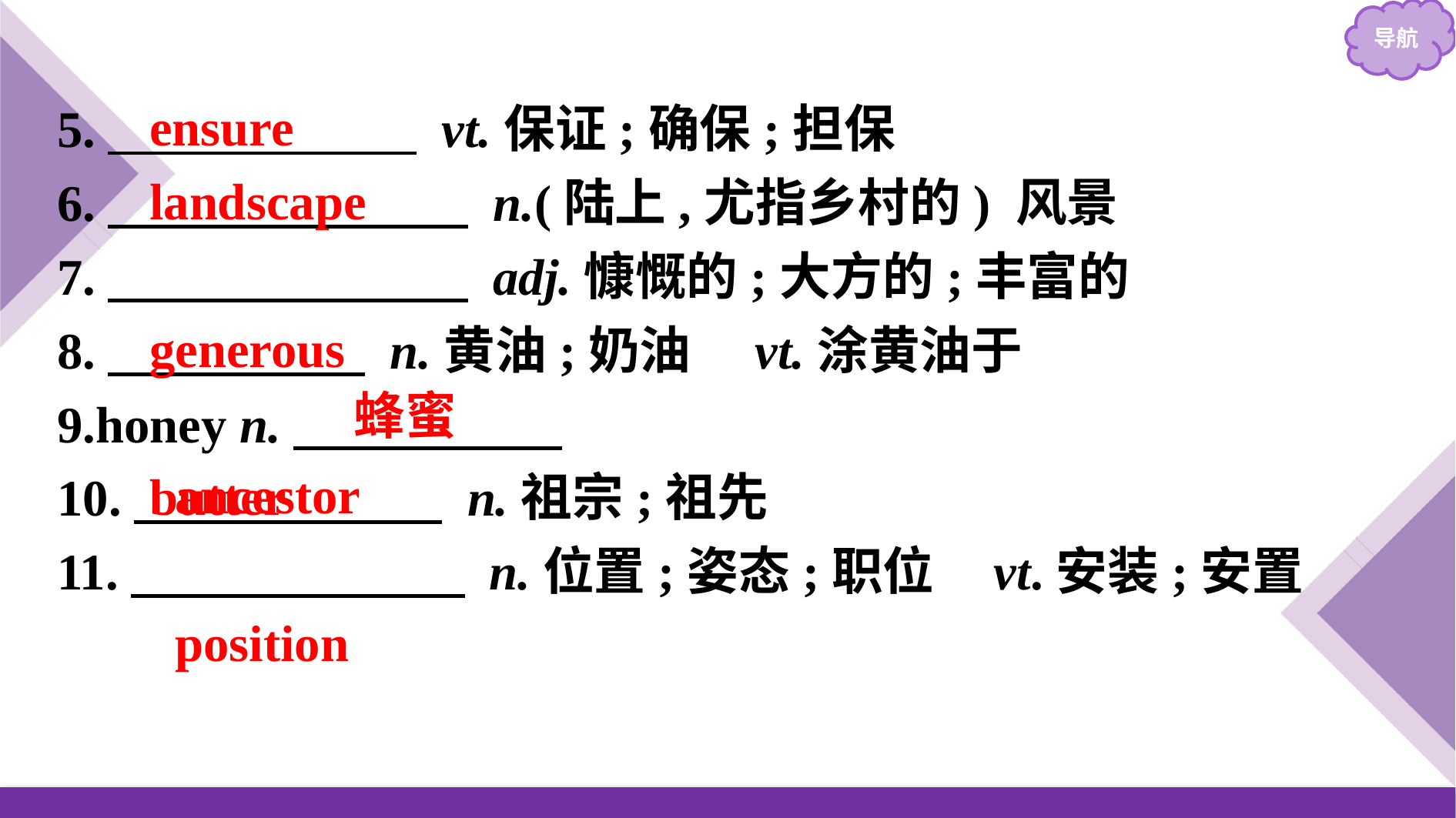

ensure
landscape
generous
butter
5.　　　　　　 vt.保证;确保;担保
6.　　　　　　　 n.(陆上,尤指乡村的) 风景
7.　　　　　　　 adj.慷慨的;大方的;丰富的
8.　　　　　 n.黄油;奶油　vt.涂黄油于
9.honey n.
10.　　　　　　 n.祖宗;祖先
11.　　　　　　  n.位置;姿态;职位    vt.安装;安置
蜂蜜
ancestor
position